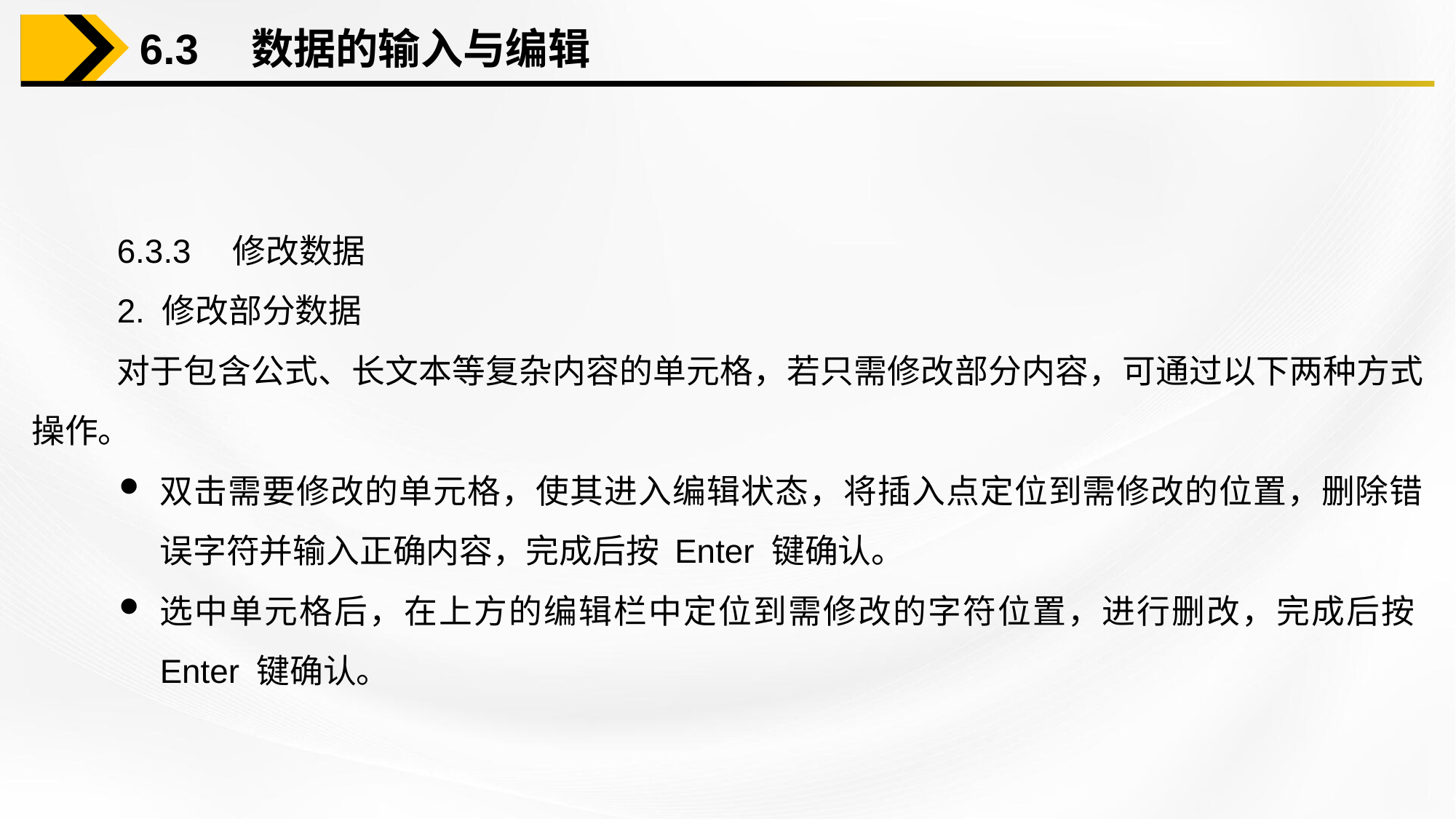

6.3　数据的输入与编辑
6.3.3　修改数据
2. 修改部分数据
对于包含公式、长文本等复杂内容的单元格，若只需修改部分内容，可通过以下两种方式操作。
双击需要修改的单元格，使其进入编辑状态，将插入点定位到需修改的位置，删除错误字符并输入正确内容，完成后按 Enter 键确认。
选中单元格后，在上方的编辑栏中定位到需修改的字符位置，进行删改，完成后按Enter 键确认。